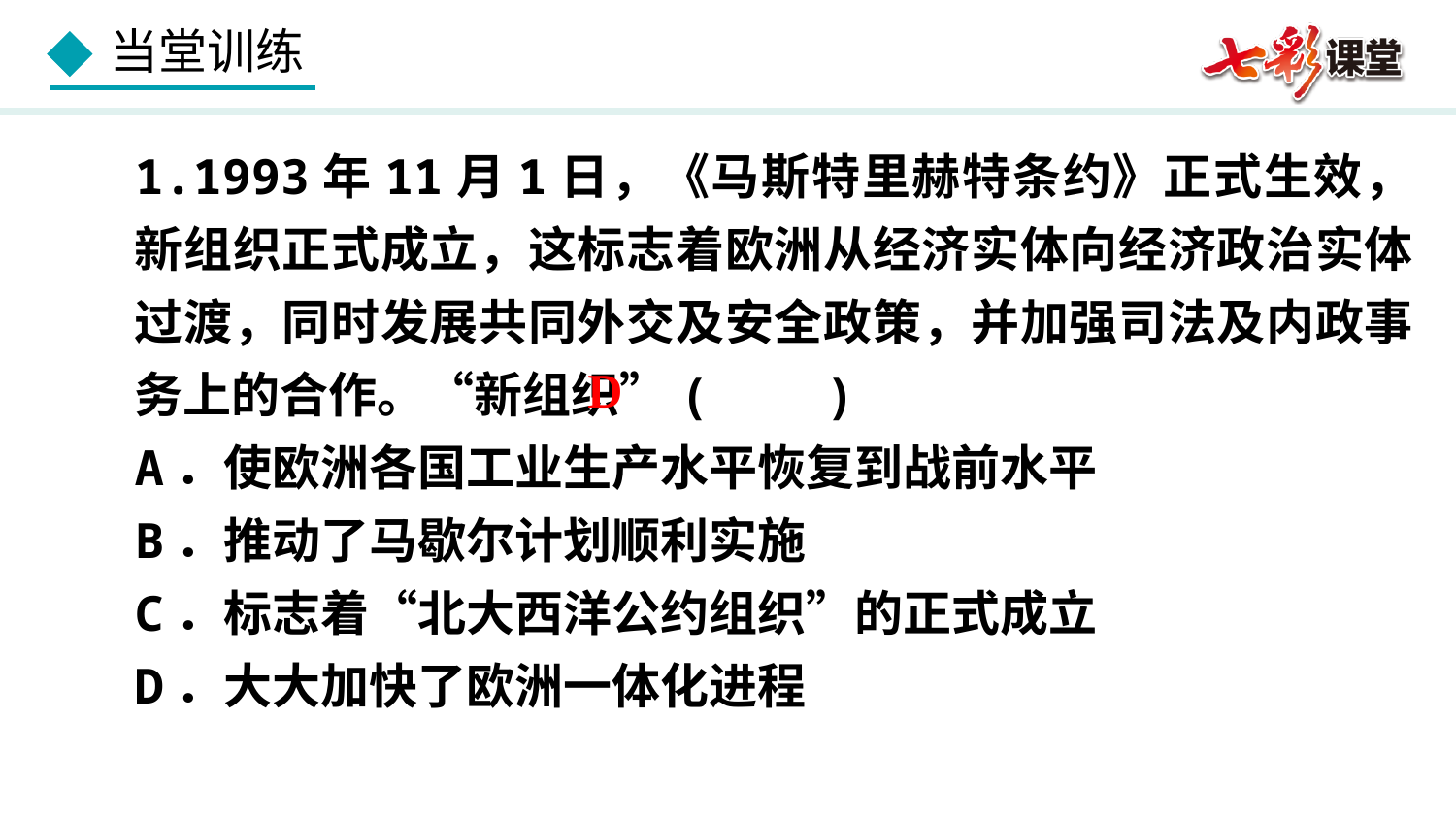

1.1993年11月1日，《马斯特里赫特条约》正式生效，新组织正式成立，这标志着欧洲从经济实体向经济政治实体过渡，同时发展共同外交及安全政策，并加强司法及内政事务上的合作。“新组织”(    )
A．使欧洲各国工业生产水平恢复到战前水平
B．推动了马歇尔计划顺利实施
C．标志着“北大西洋公约组织”的正式成立
D．大大加快了欧洲一体化进程

D